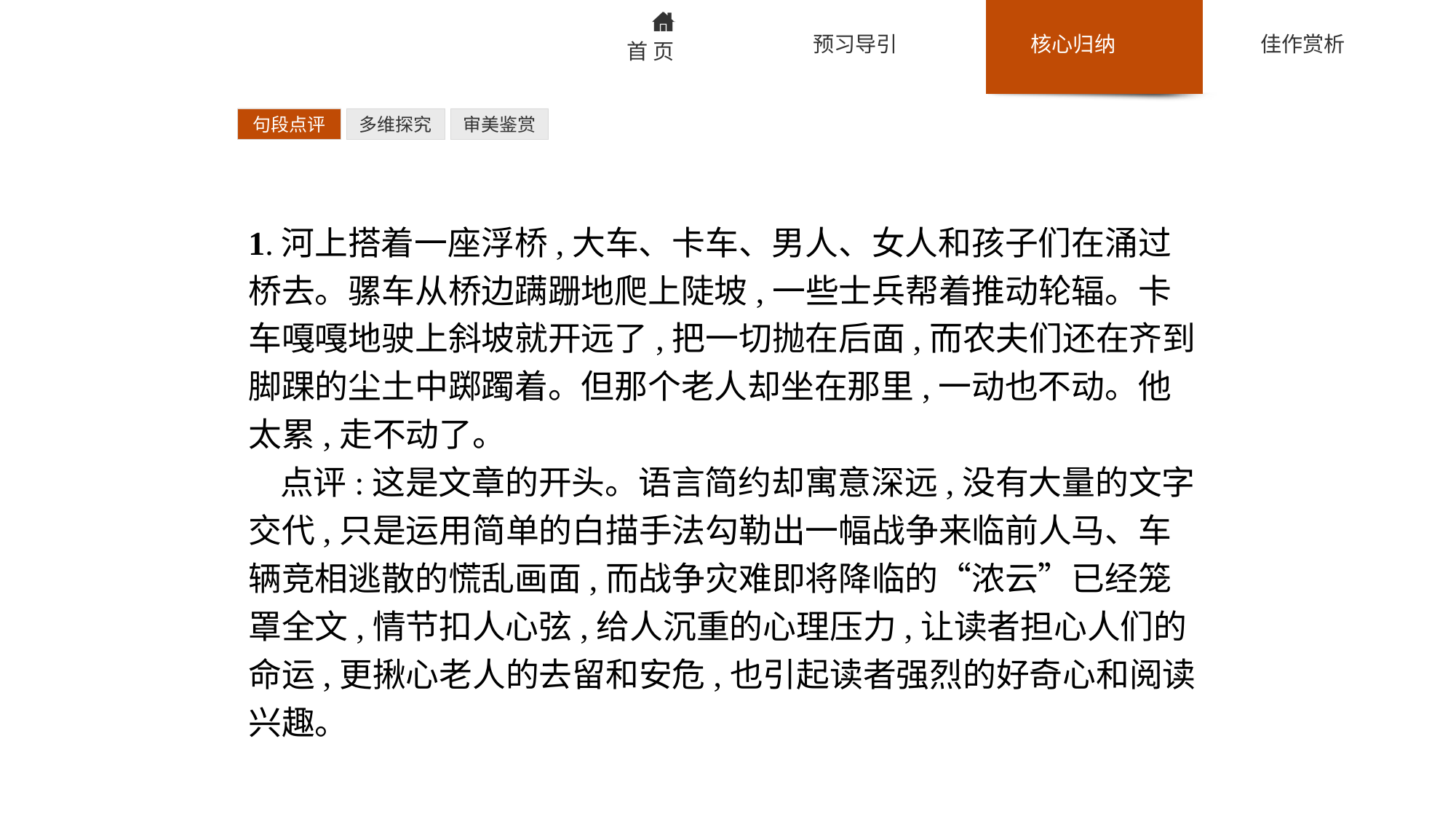

句段点评
多维探究
审美鉴赏

1.河上搭着一座浮桥,大车、卡车、男人、女人和孩子们在涌过桥去。骡车从桥边蹒跚地爬上陡坡,一些士兵帮着推动轮辐。卡车嘎嘎地驶上斜坡就开远了,把一切抛在后面,而农夫们还在齐到脚踝的尘土中踯躅着。但那个老人却坐在那里,一动也不动。他太累,走不动了。
点评:这是文章的开头。语言简约却寓意深远,没有大量的文字交代,只是运用简单的白描手法勾勒出一幅战争来临前人马、车辆竞相逃散的慌乱画面,而战争灾难即将降临的“浓云”已经笼罩全文,情节扣人心弦,给人沉重的心理压力,让读者担心人们的命运,更揪心老人的去留和安危,也引起读者强烈的好奇心和阅读兴趣。